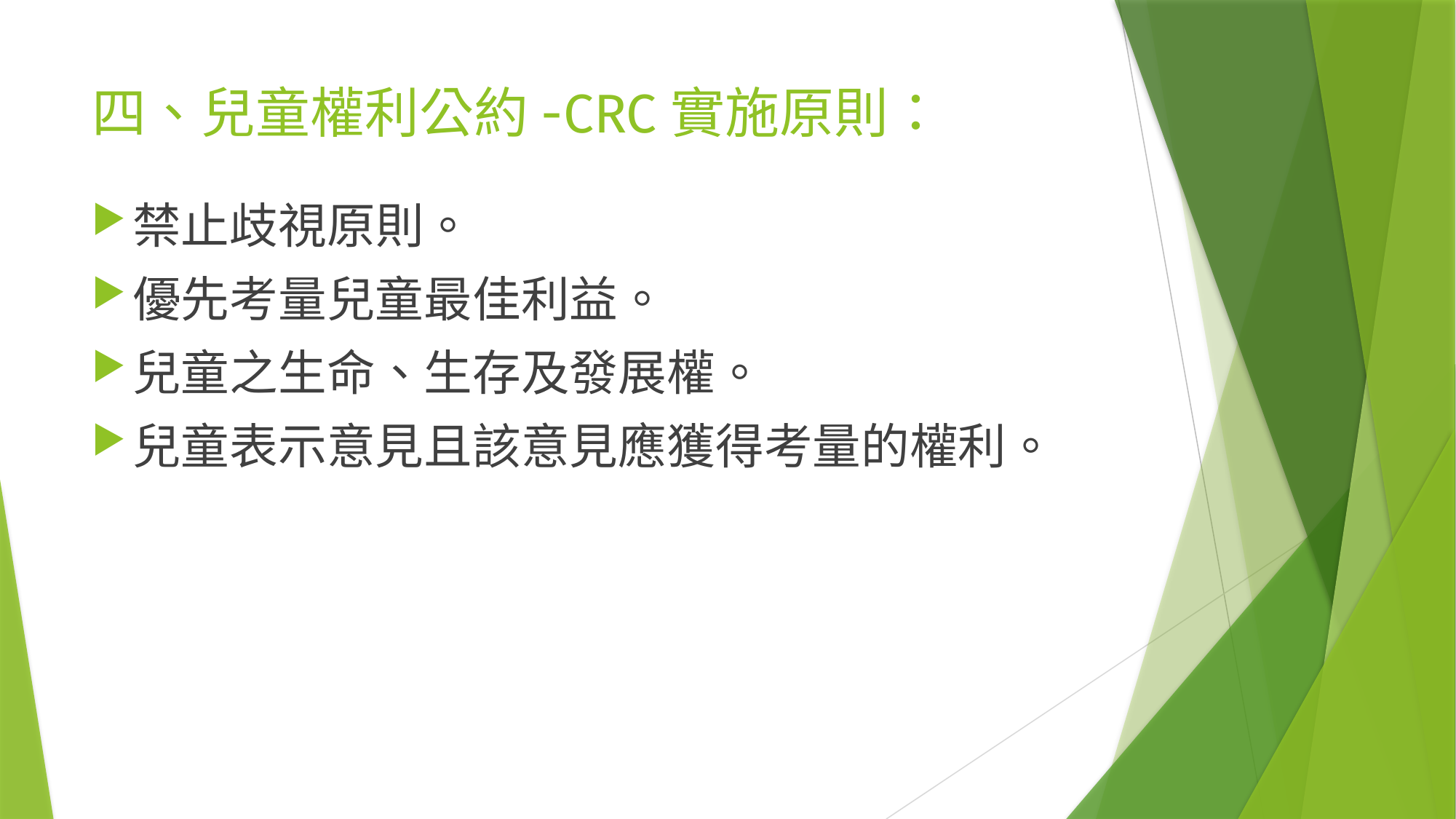

# 四、兒童權利公約-CRC實施原則：
禁止歧視原則。
優先考量兒童最佳利益。
兒童之生命、生存及發展權。
兒童表示意見且該意見應獲得考量的權利。